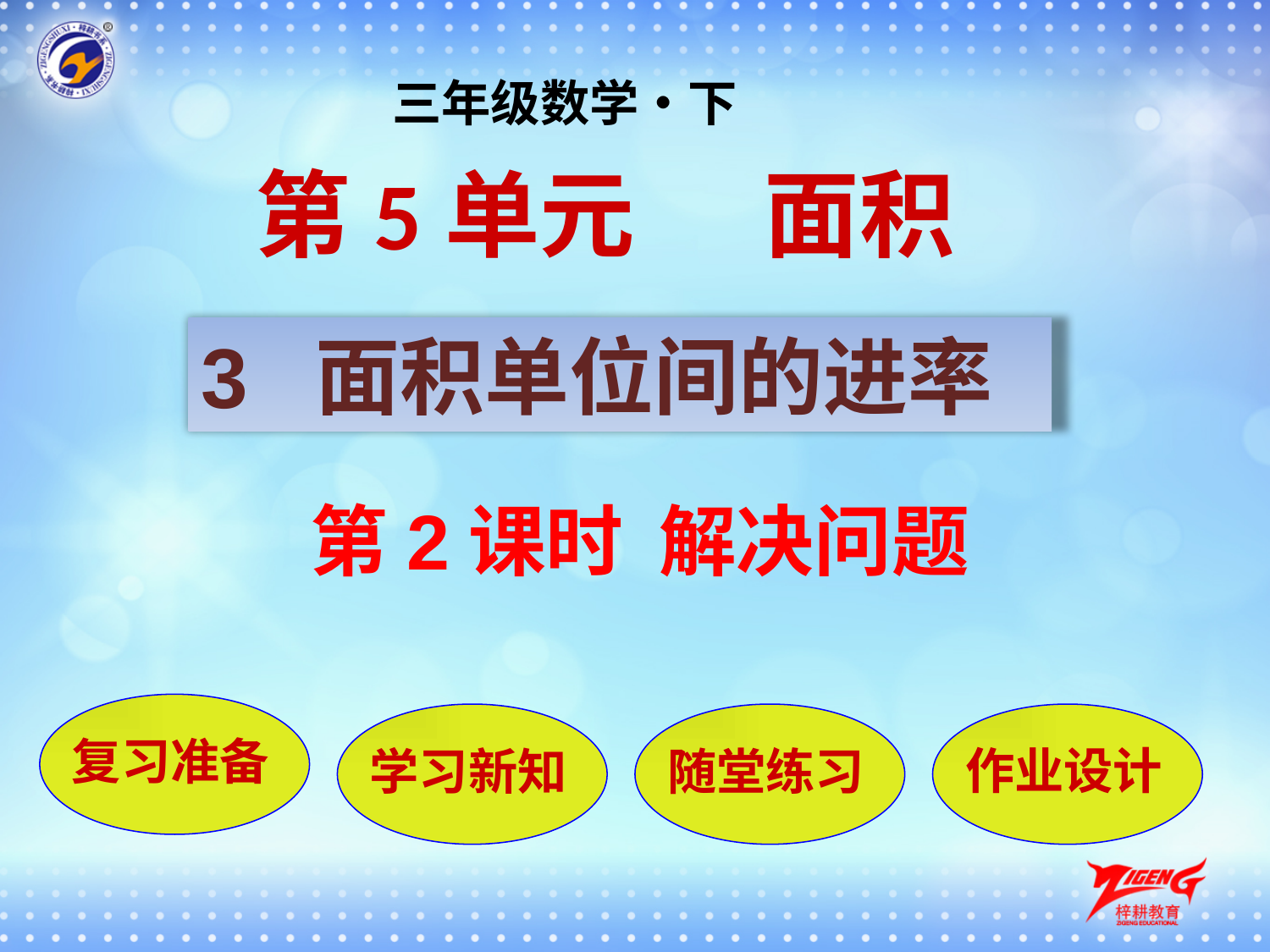

三年级数学•下
第5单元      面积
3  面积单位间的进率
第2课时  解决问题

复习准备

学习新知

随堂练习

作业设计